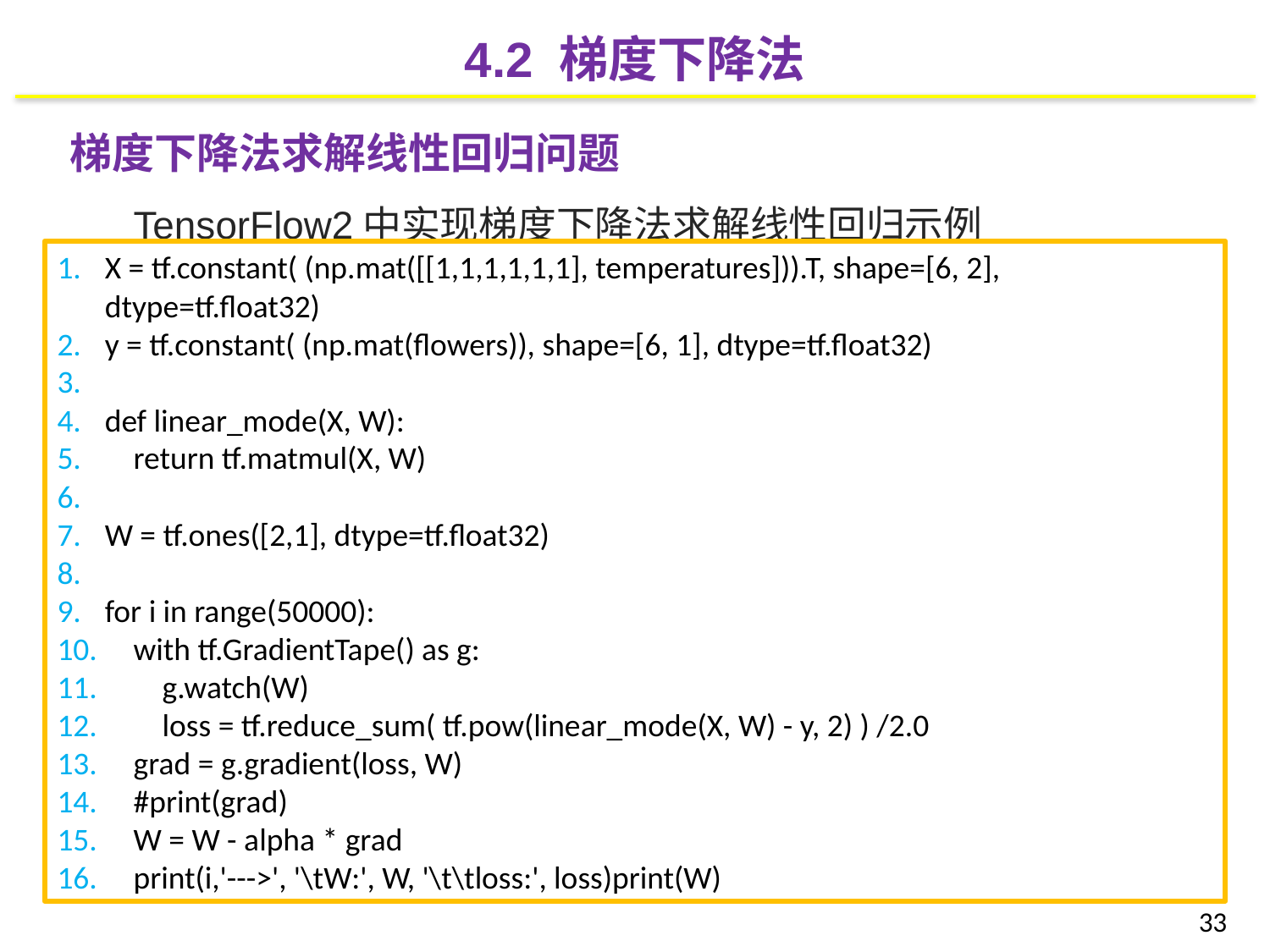

4.2 梯度下降法
梯度下降法求解线性回归问题
TensorFlow2中实现梯度下降法求解线性回归示例
X = tf.constant( (np.mat([[1,1,1,1,1,1], temperatures])).T, shape=[6, 2], dtype=tf.float32)
y = tf.constant( (np.mat(flowers)), shape=[6, 1], dtype=tf.float32)

def linear_mode(X, W):
    return tf.matmul(X, W)

W = tf.ones([2,1], dtype=tf.float32)

for i in range(50000):
    with tf.GradientTape() as g:
        g.watch(W)
        loss = tf.reduce_sum( tf.pow(linear_mode(X, W) - y, 2) ) /2.0
    grad = g.gradient(loss, W)
    #print(grad)
    W = W - alpha * grad
    print(i,'--->', '\tW:', W, '\t\tloss:', loss)print(W)
33